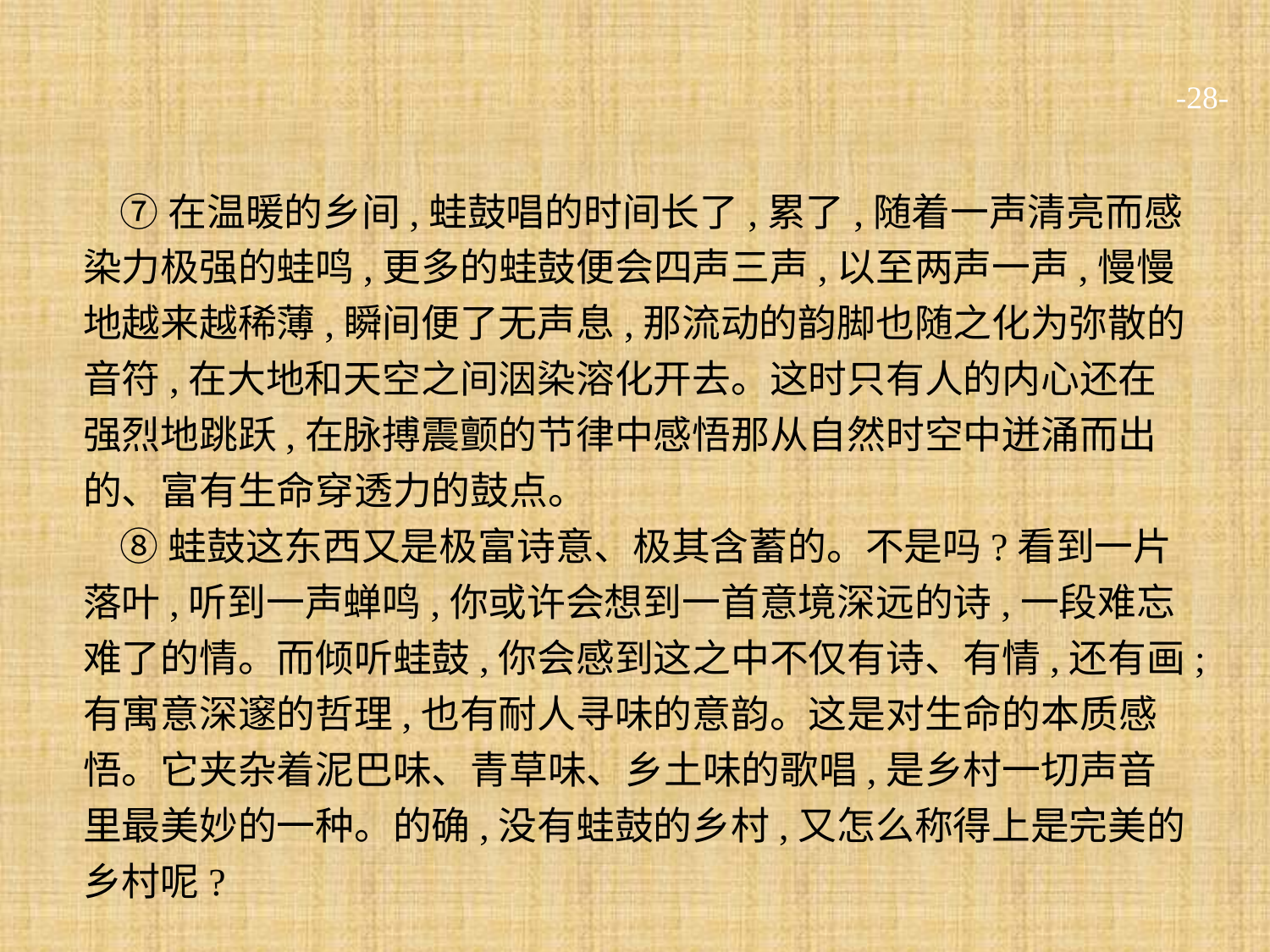

-28-
⑦在温暖的乡间,蛙鼓唱的时间长了,累了,随着一声清亮而感染力极强的蛙鸣,更多的蛙鼓便会四声三声,以至两声一声,慢慢地越来越稀薄,瞬间便了无声息,那流动的韵脚也随之化为弥散的音符,在大地和天空之间洇染溶化开去。这时只有人的内心还在强烈地跳跃,在脉搏震颤的节律中感悟那从自然时空中迸涌而出的、富有生命穿透力的鼓点。
⑧蛙鼓这东西又是极富诗意、极其含蓄的。不是吗?看到一片落叶,听到一声蝉鸣,你或许会想到一首意境深远的诗,一段难忘难了的情。而倾听蛙鼓,你会感到这之中不仅有诗、有情,还有画;有寓意深邃的哲理,也有耐人寻味的意韵。这是对生命的本质感悟。它夹杂着泥巴味、青草味、乡土味的歌唱,是乡村一切声音里最美妙的一种。的确,没有蛙鼓的乡村,又怎么称得上是完美的乡村呢?